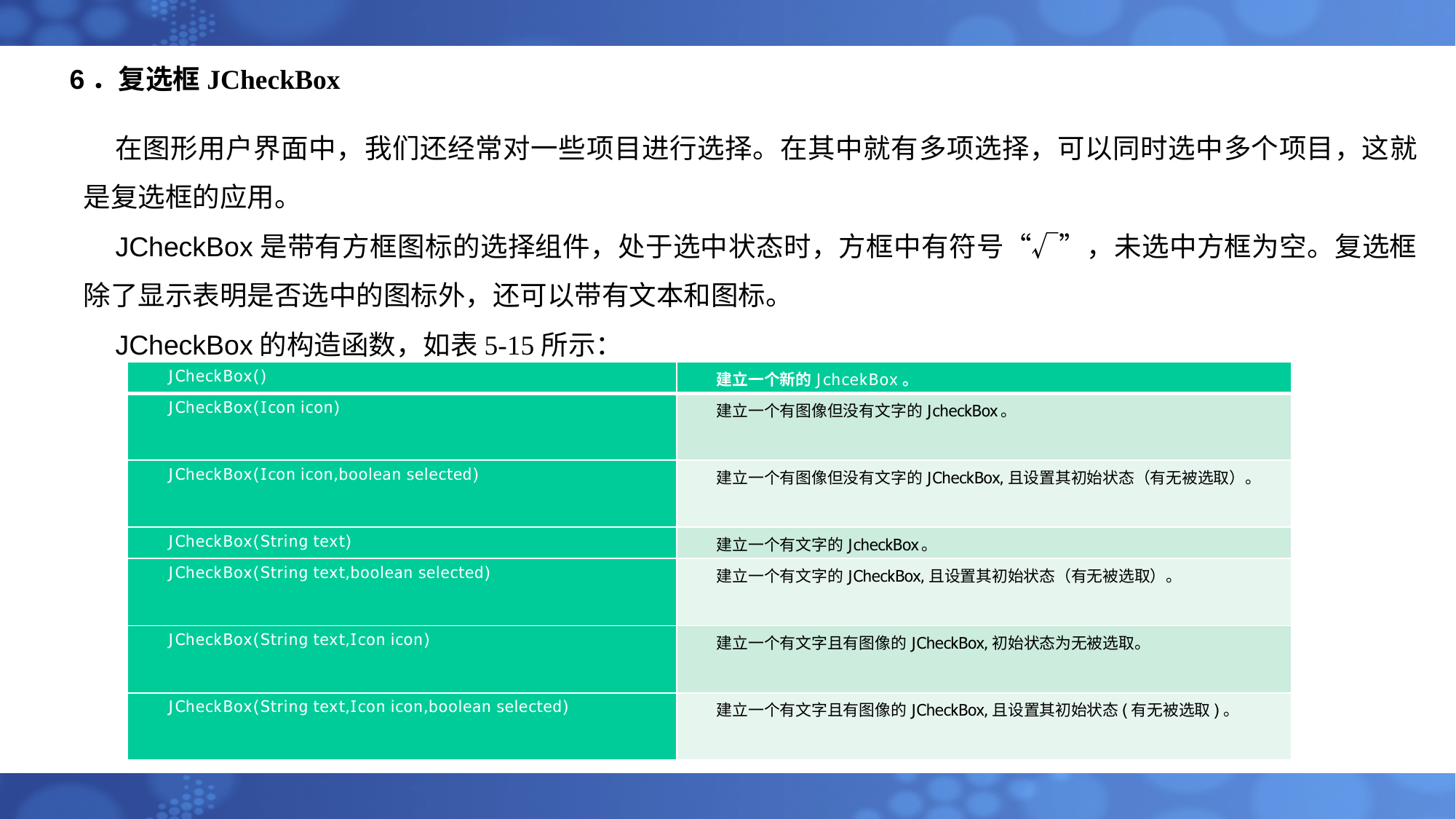

# 6．复选框JCheckBox
在图形用户界面中，我们还经常对一些项目进行选择。在其中就有多项选择，可以同时选中多个项目，这就是复选框的应用。
JCheckBox是带有方框图标的选择组件，处于选中状态时，方框中有符号“√”，未选中方框为空。复选框除了显示表明是否选中的图标外，还可以带有文本和图标。
JCheckBox的构造函数，如表5-15所示：
| JCheckBox() | 建立一个新的JchcekBox。 |
| --- | --- |
| JCheckBox(Icon icon) | 建立一个有图像但没有文字的JcheckBox。 |
| JCheckBox(Icon icon,boolean selected) | 建立一个有图像但没有文字的JCheckBox,且设置其初始状态（有无被选取）。 |
| JCheckBox(String text) | 建立一个有文字的JcheckBox。 |
| JCheckBox(String text,boolean selected) | 建立一个有文字的JCheckBox,且设置其初始状态（有无被选取）。 |
| JCheckBox(String text,Icon icon) | 建立一个有文字且有图像的JCheckBox,初始状态为无被选取。 |
| JCheckBox(String text,Icon icon,boolean selected) | 建立一个有文字且有图像的JCheckBox,且设置其初始状态(有无被选取)。 |